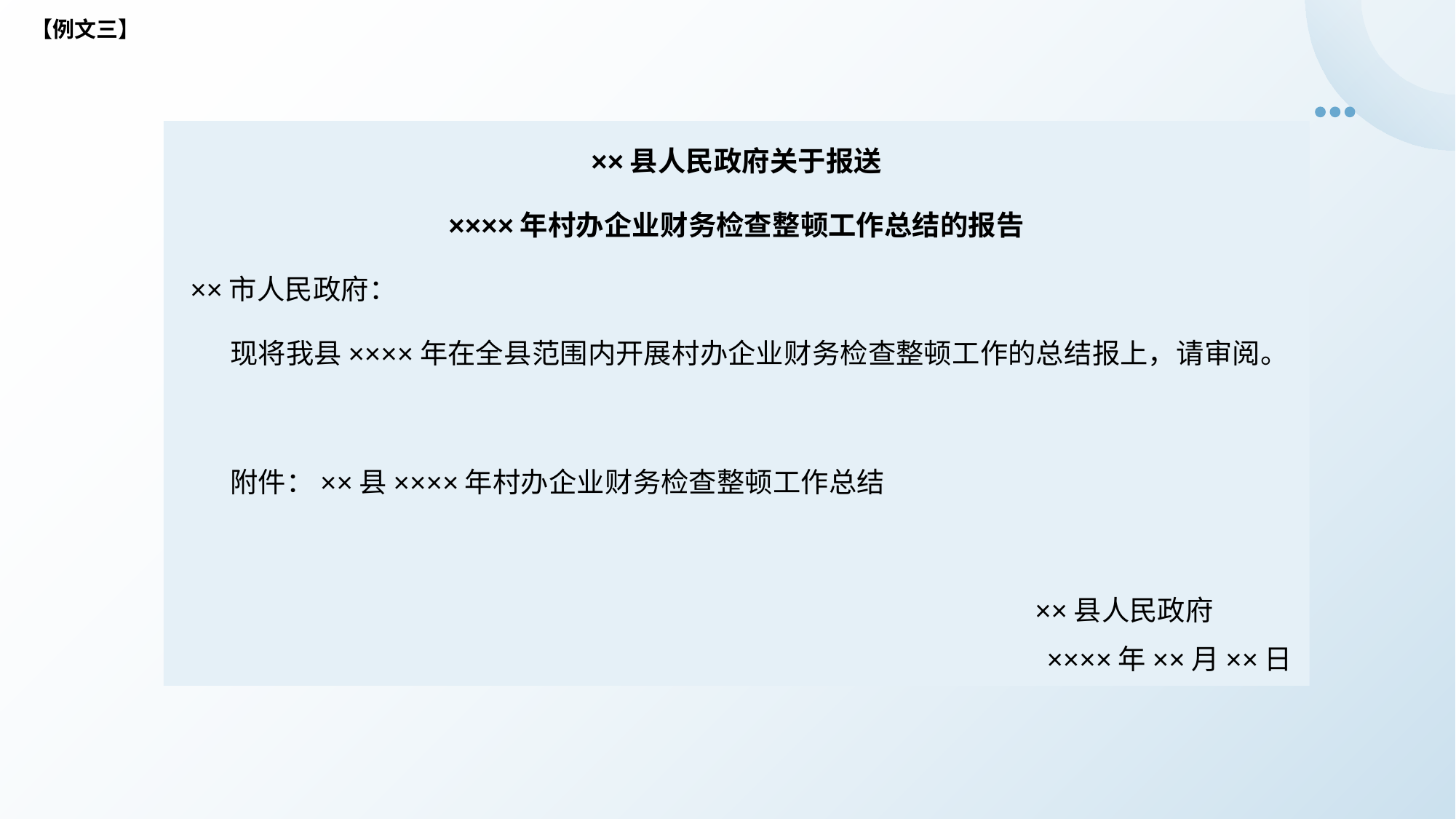

【例文三】
××县人民政府关于报送
××××年村办企业财务检查整顿工作总结的报告
  ××市人民政府：
        现将我县××××年在全县范围内开展村办企业财务检查整顿工作的总结报上，请审阅。

        附件：××县××××年村办企业财务检查整顿工作总结

                                                                                                              ××县人民政府
                                                                                           ××××年××月××日